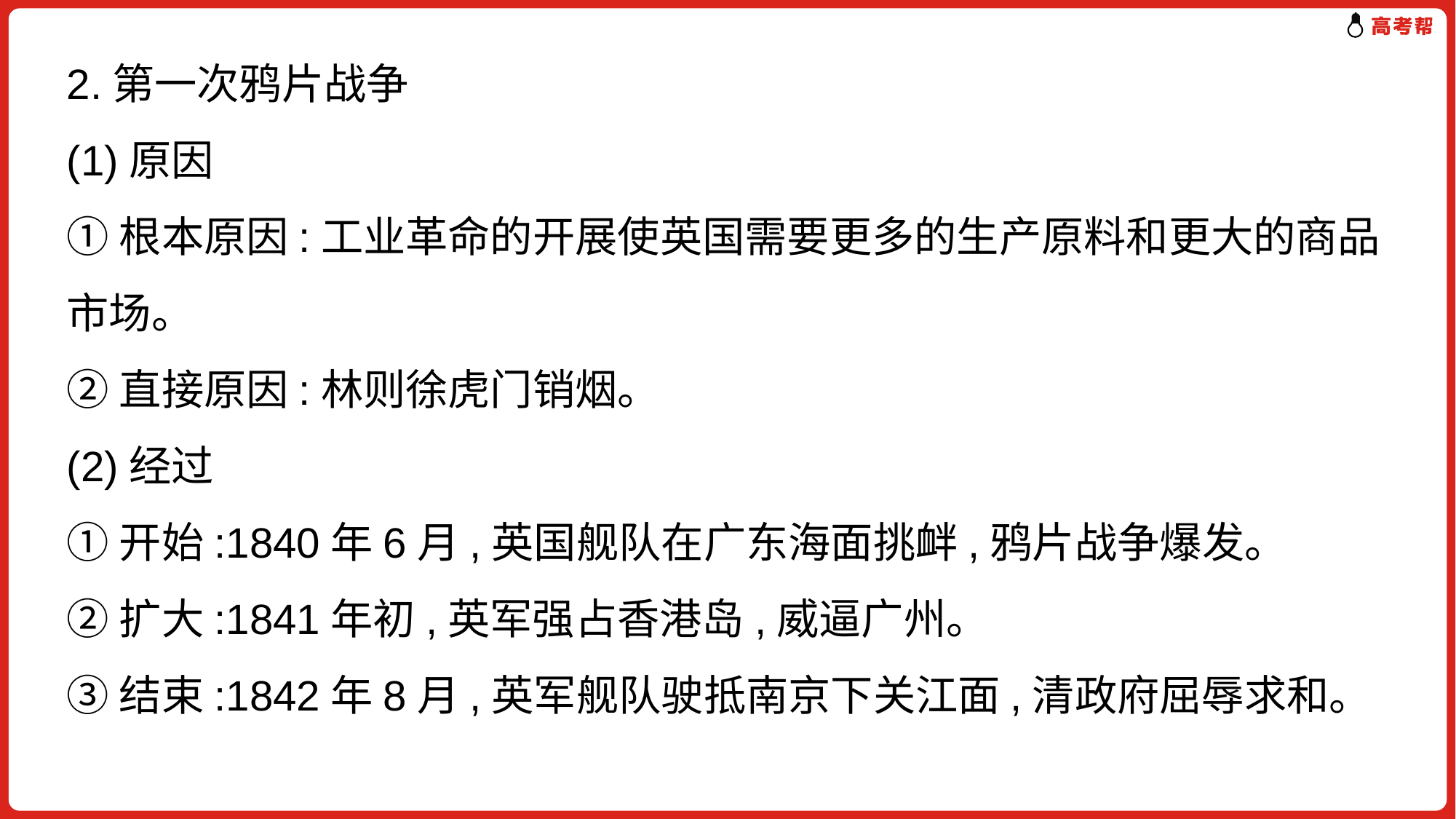

2.第一次鸦片战争
(1)原因
①根本原因:工业革命的开展使英国需要更多的生产原料和更大的商品市场。
②直接原因:林则徐虎门销烟。
(2)经过
①开始:1840年6月,英国舰队在广东海面挑衅,鸦片战争爆发。
②扩大:1841年初,英军强占香港岛,威逼广州。
③结束:1842年8月,英军舰队驶抵南京下关江面,清政府屈辱求和。